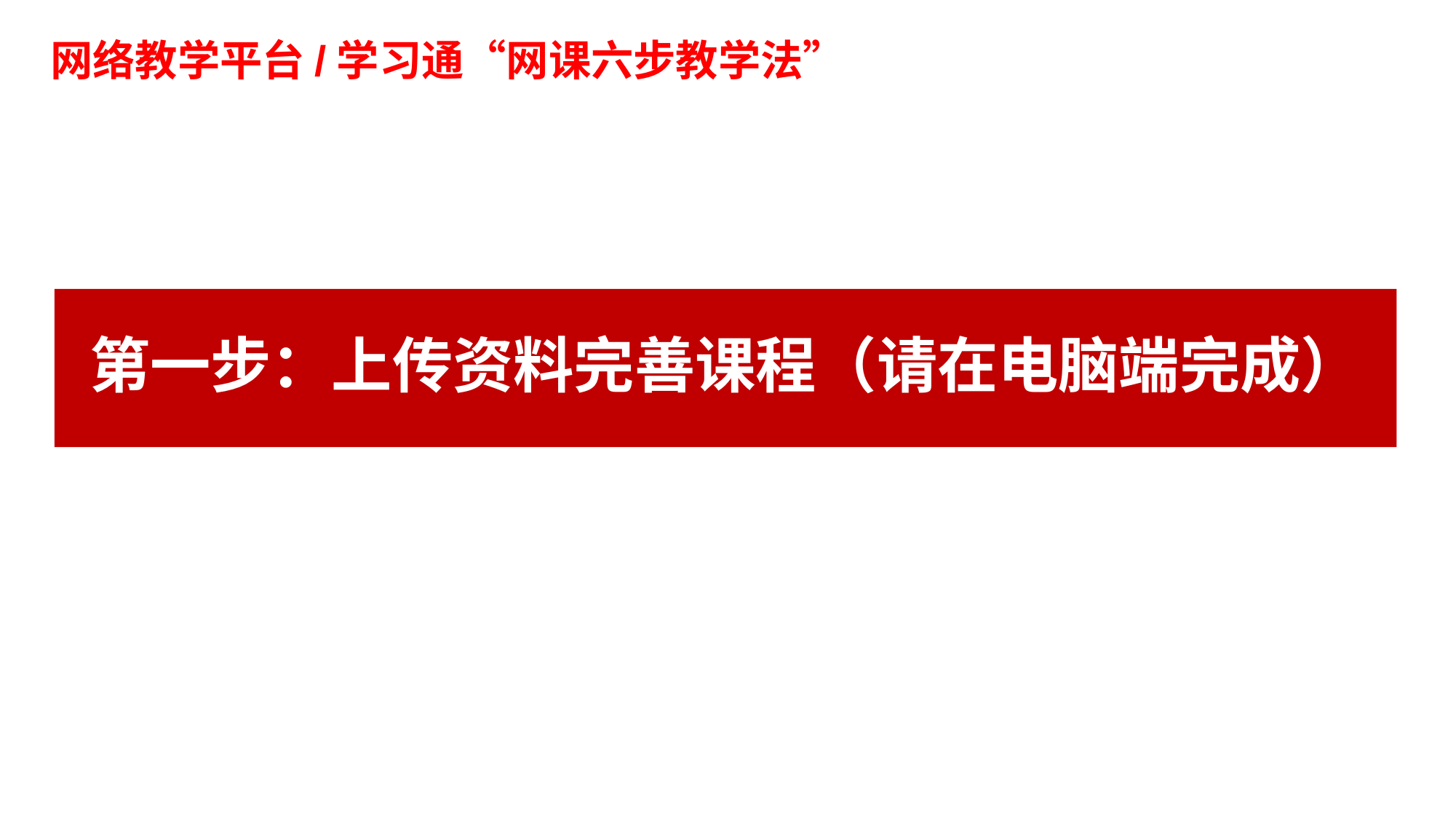

网络教学平台/学习通“网课六步教学法”
第一步：上传资料完善课程（请在电脑端完成）
第二步：